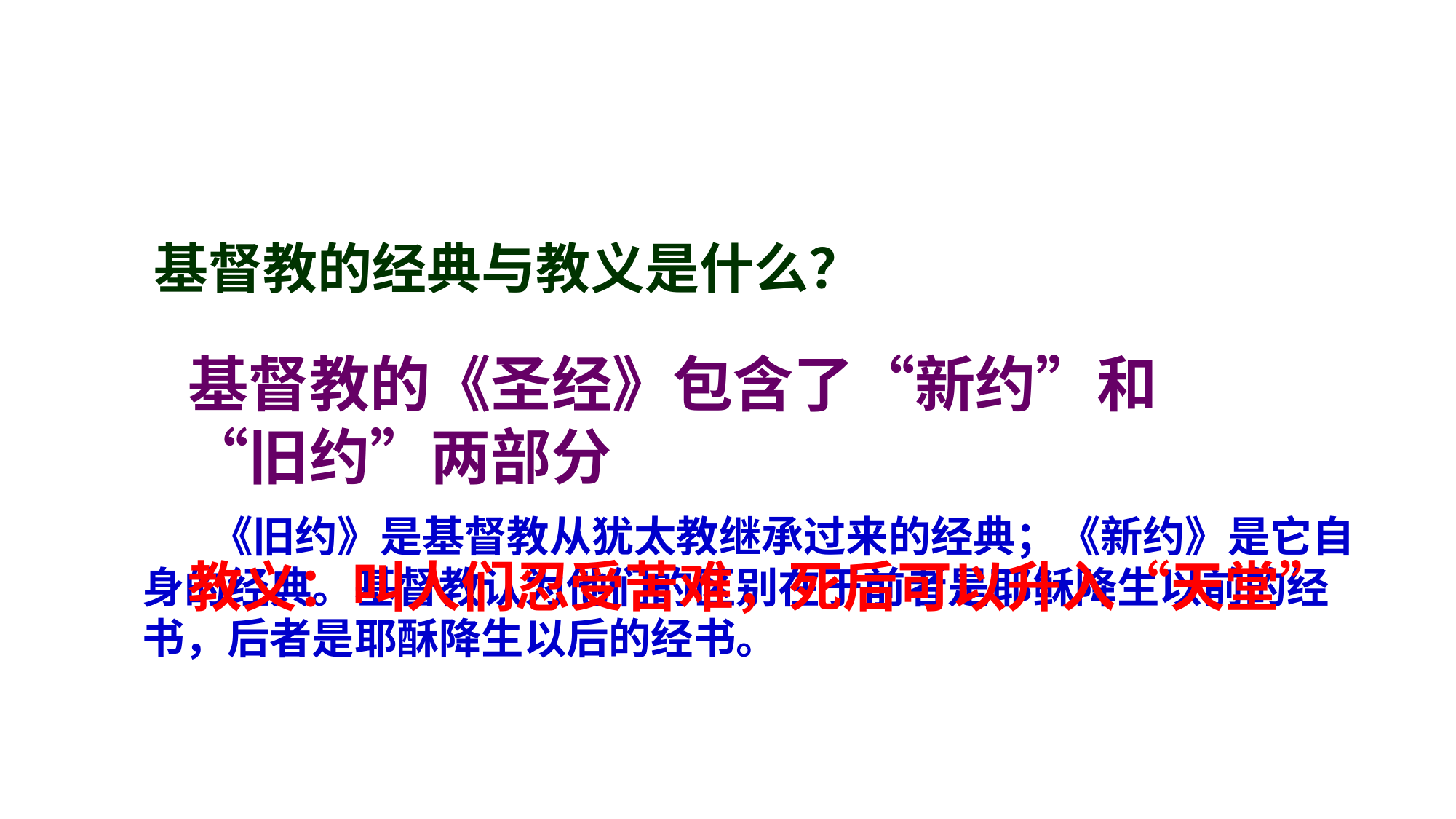

基督教的经典与教义是什么？

基督教的《圣经》包含了“新约”和“旧约”两部分

      《旧约》是基督教从犹太教继承过来的经典；《新约》是它自身的经典。基督教认为他们的区别在于前者是耶稣降生以前的经书，后者是耶酥降生以后的经书。

教义：叫人们忍受苦难，死后可以升入“天堂”